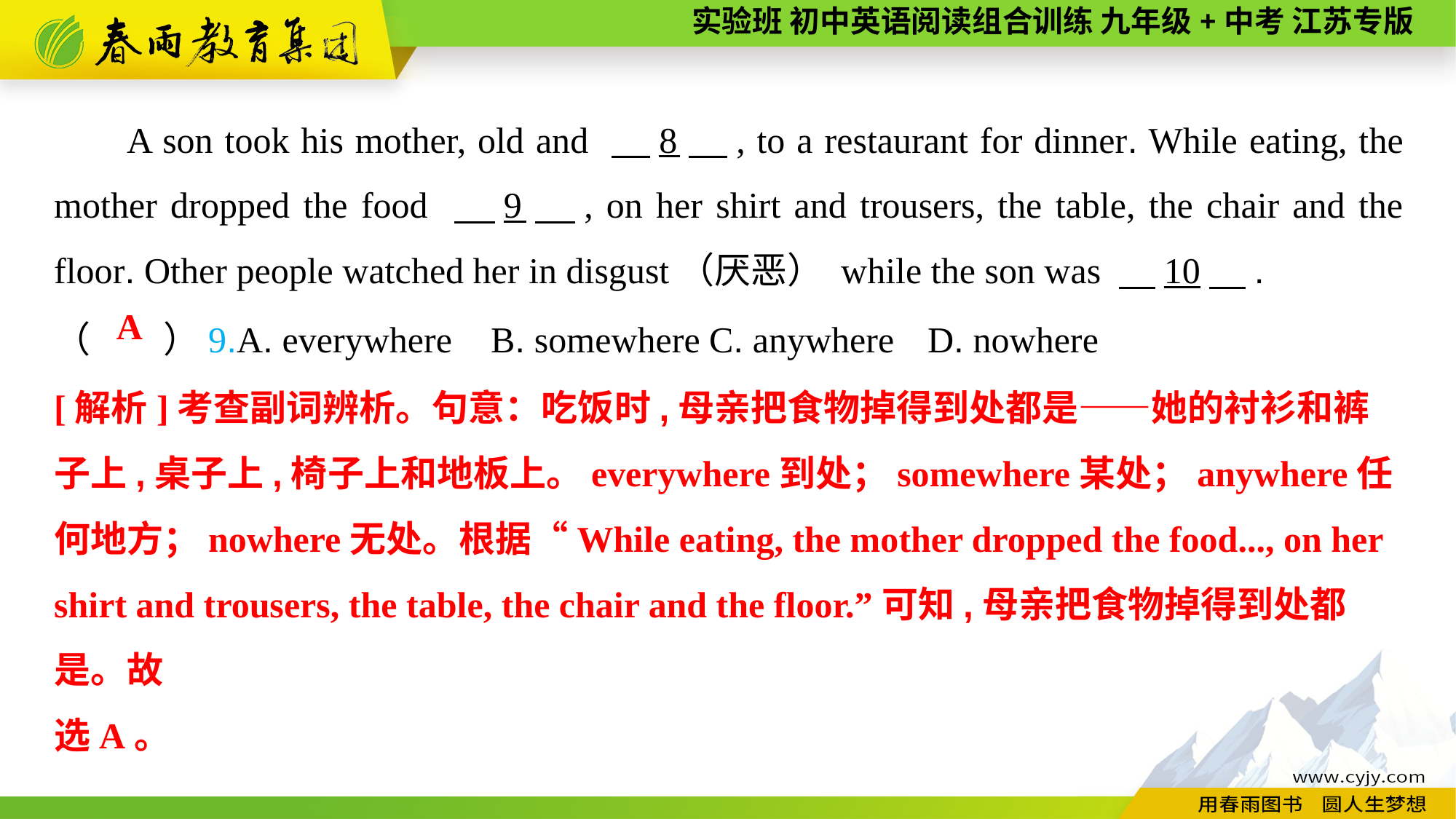

A son took his mother, old and 　8　, to a restaurant for dinner. While eating, the mother dropped the food 　9　, on her shirt and trousers, the table, the chair and the floor. Other people watched her in disgust（厌恶） while the son was 　10　.
（　　）9.A. everywhere	B. somewhere	C. anywhere	D. nowhere
A
[解析]考查副词辨析。句意：吃饭时,母亲把食物掉得到处都是——她的衬衫和裤子上,桌子上,椅子上和地板上。everywhere到处；somewhere某处；anywhere任何地方；nowhere无处。根据“While eating, the mother dropped the food..., on her shirt and trousers, the table, the chair and the floor.”可知,母亲把食物掉得到处都是。故
选A。